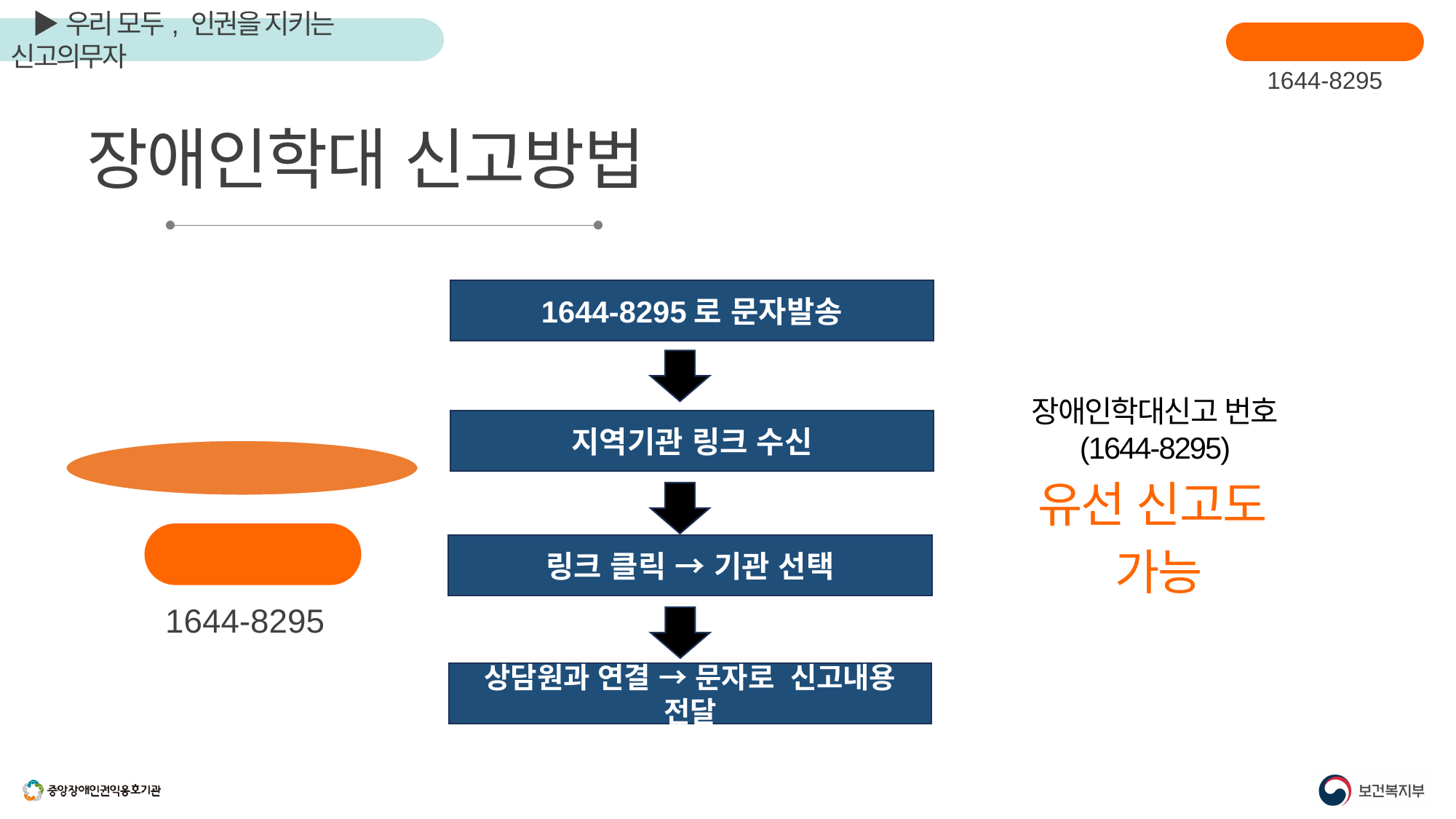

장애인학대신고
1644-8295

장애인학대 신고방법
1644-8295로 문자발송

지역기관 링크 수신
문자신고

링크 클릭 → 기관 선택

상담원과 연결 → 문자로  신고내용 전달
장애인학대신고
1644-8295
장애인학대신고 번호(1644-8295)
유선 신고도
가능